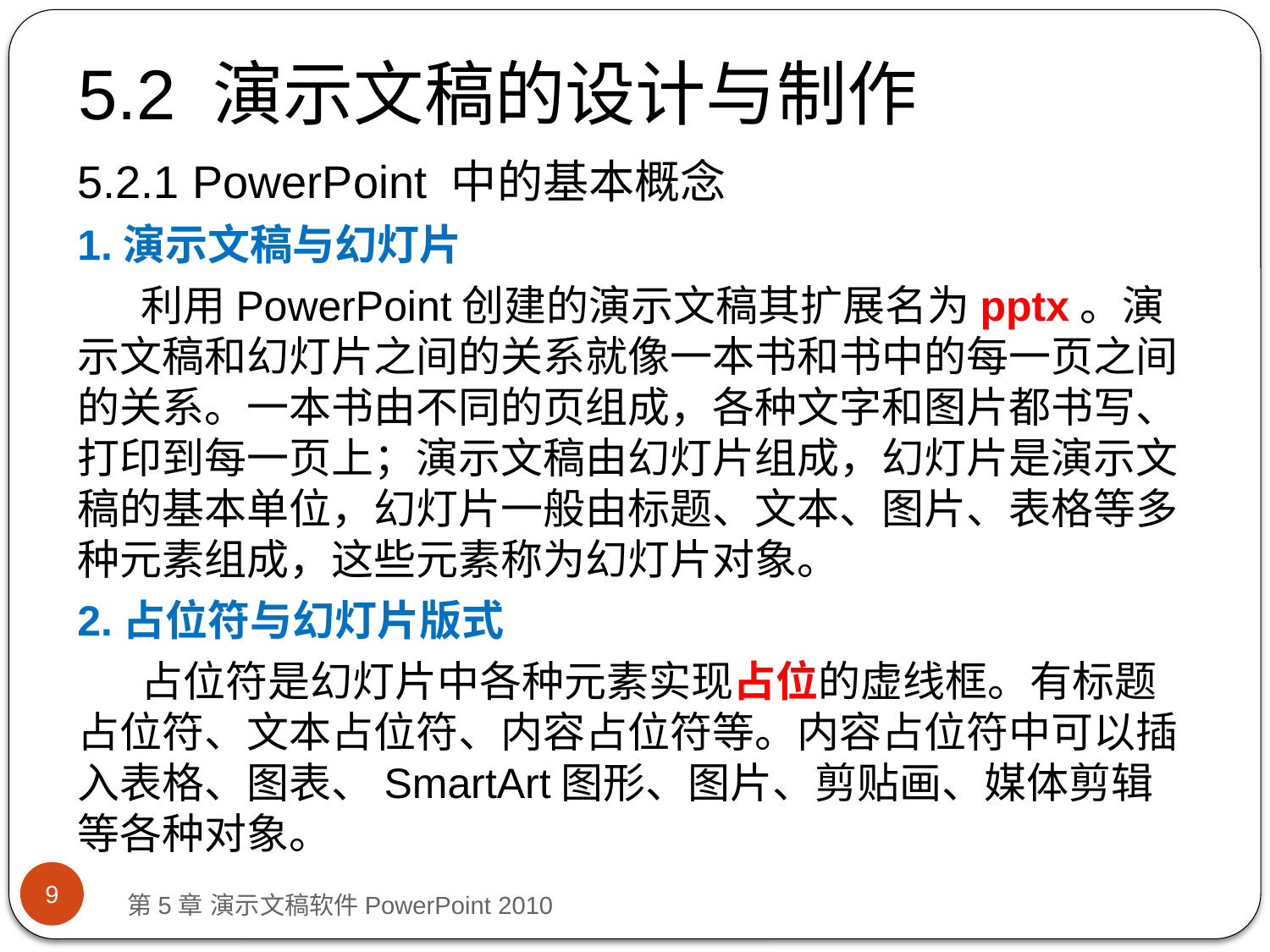

# 5.2 演示文稿的设计与制作
5.2.1 PowerPoint 中的基本概念
1.演示文稿与幻灯片
利用PowerPoint创建的演示文稿其扩展名为pptx。演示文稿和幻灯片之间的关系就像一本书和书中的每一页之间的关系。一本书由不同的页组成，各种文字和图片都书写、打印到每一页上；演示文稿由幻灯片组成，幻灯片是演示文稿的基本单位，幻灯片一般由标题、文本、图片、表格等多种元素组成，这些元素称为幻灯片对象。
2.占位符与幻灯片版式
占位符是幻灯片中各种元素实现占位的虚线框。有标题占位符、文本占位符、内容占位符等。内容占位符中可以插入表格、图表、SmartArt图形、图片、剪贴画、媒体剪辑等各种对象。

9
第5章 演示文稿软件PowerPoint 2010